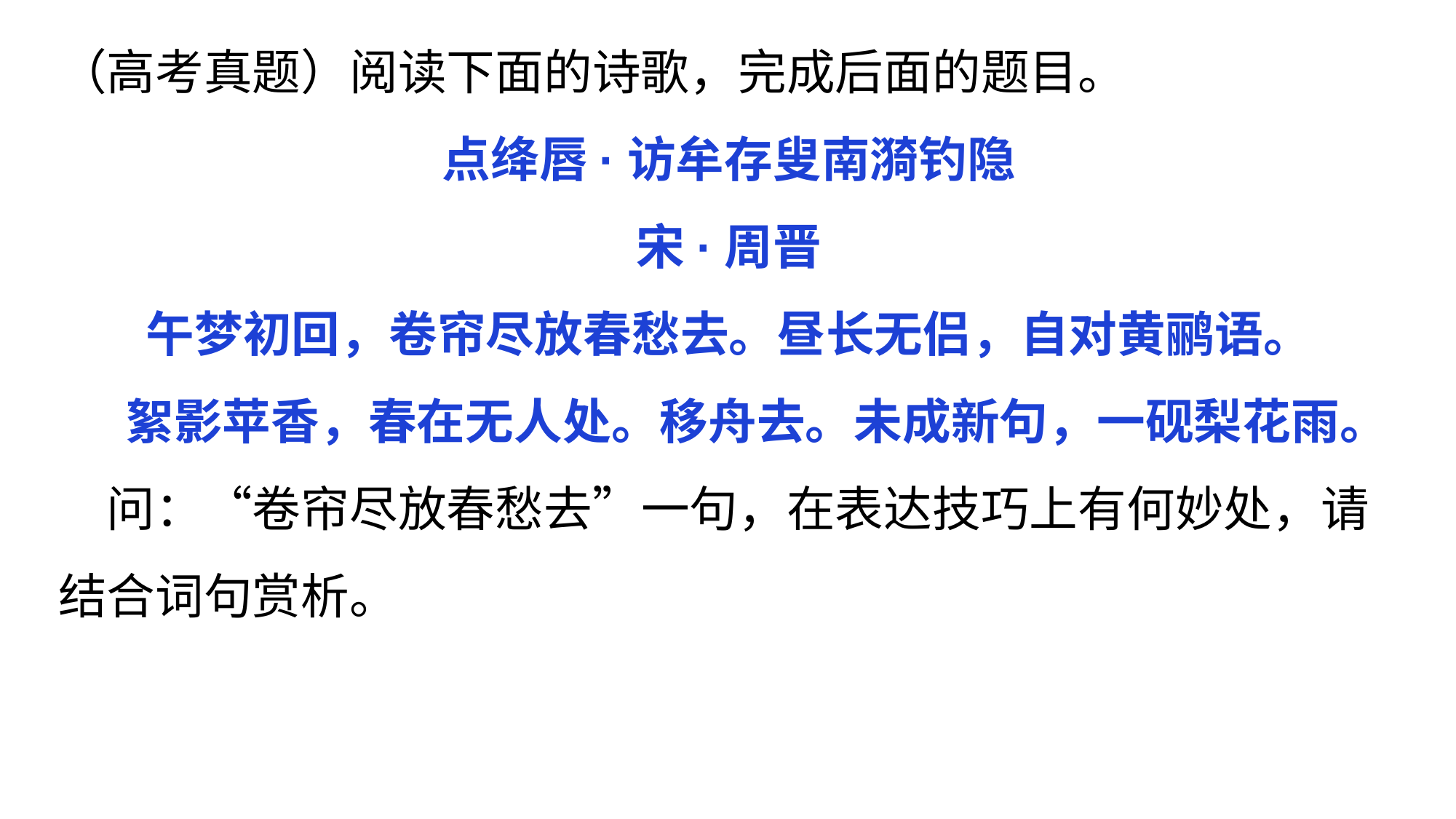

（高考真题）阅读下面的诗歌，完成后面的题目。
点绛唇·访牟存叟南漪钓隐
宋·周晋
午梦初回，卷帘尽放春愁去。昼长无侣，自对黄鹂语。
    絮影苹香，春在无人处。移舟去。未成新句，一砚梨花雨。
　问：“卷帘尽放春愁去”一句，在表达技巧上有何妙处，请结合词句赏析。